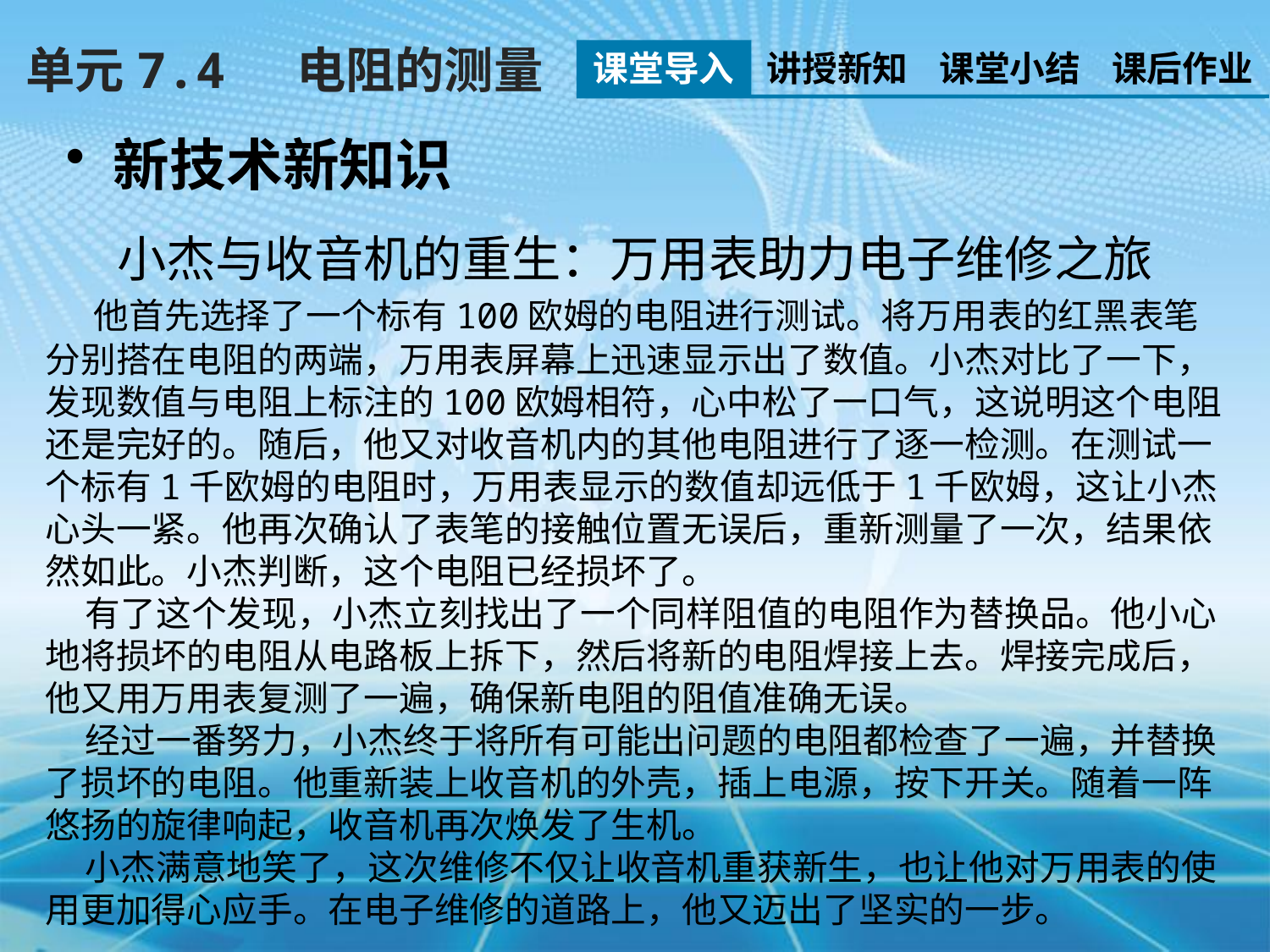

单元7.4  电阻的测量
课堂导入
讲授新知
课堂小结
课后作业
新技术新知识
小杰与收音机的重生：万用表助力电子维修之旅
    他首先选择了一个标有100欧姆的电阻进行测试。将万用表的红黑表笔分别搭在电阻的两端，万用表屏幕上迅速显示出了数值。小杰对比了一下，发现数值与电阻上标注的100欧姆相符，心中松了一口气，这说明这个电阻还是完好的。随后，他又对收音机内的其他电阻进行了逐一检测。在测试一个标有1千欧姆的电阻时，万用表显示的数值却远低于1千欧姆，这让小杰心头一紧。他再次确认了表笔的接触位置无误后，重新测量了一次，结果依然如此。小杰判断，这个电阻已经损坏了。
    有了这个发现，小杰立刻找出了一个同样阻值的电阻作为替换品。他小心地将损坏的电阻从电路板上拆下，然后将新的电阻焊接上去。焊接完成后，他又用万用表复测了一遍，确保新电阻的阻值准确无误。
    经过一番努力，小杰终于将所有可能出问题的电阻都检查了一遍，并替换了损坏的电阻。他重新装上收音机的外壳，插上电源，按下开关。随着一阵悠扬的旋律响起，收音机再次焕发了生机。
    小杰满意地笑了，这次维修不仅让收音机重获新生，也让他对万用表的使用更加得心应手。在电子维修的道路上，他又迈出了坚实的一步。